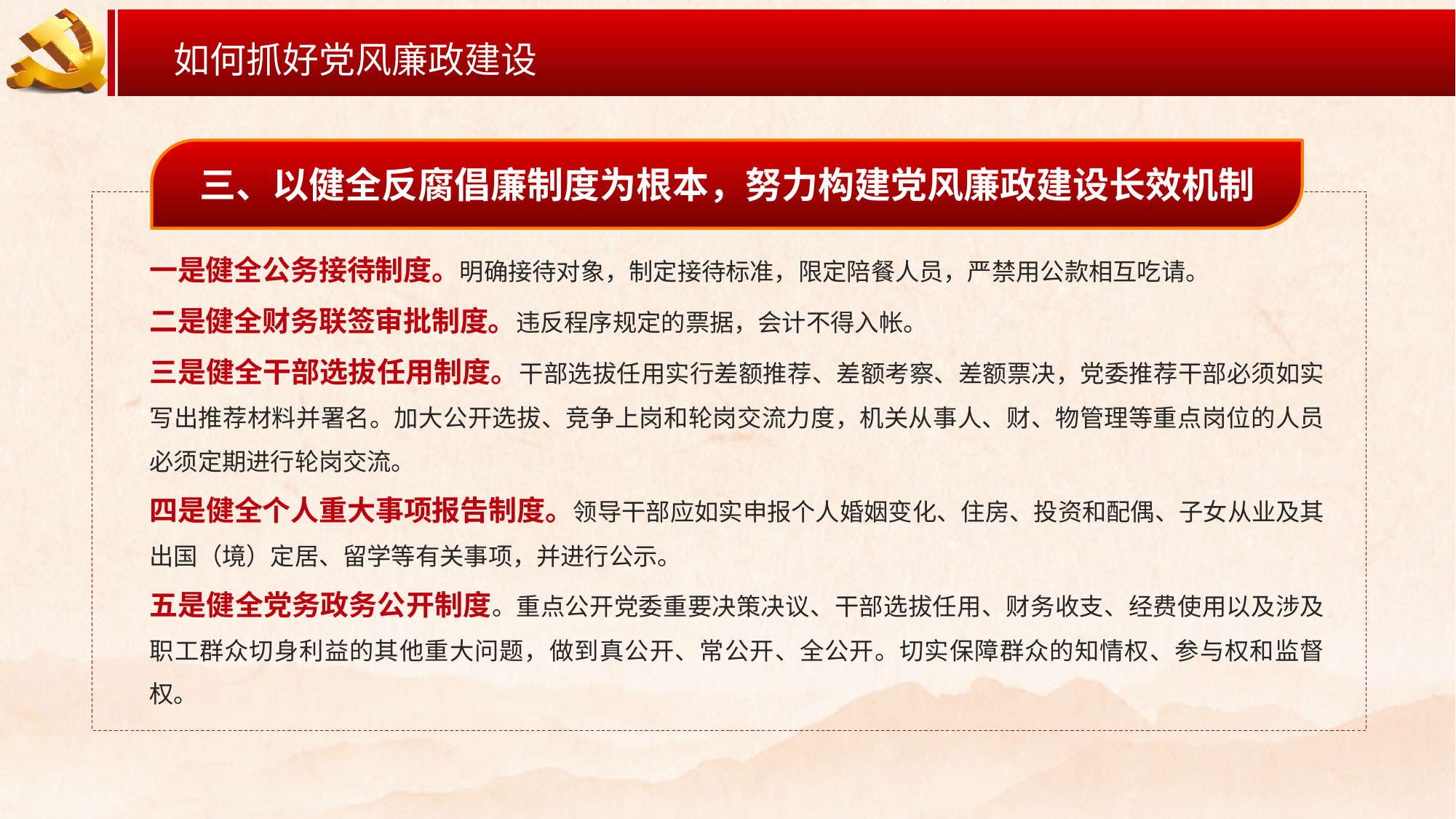

如何抓好党风廉政建设

三、以健全反腐倡廉制度为根本，努力构建党风廉政建设长效机制

一是健全公务接待制度。明确接待对象，制定接待标准，限定陪餐人员，严禁用公款相互吃请。
二是健全财务联签审批制度。违反程序规定的票据，会计不得入帐。
三是健全干部选拔任用制度。干部选拔任用实行差额推荐、差额考察、差额票决，党委推荐干部必须如实写出推荐材料并署名。加大公开选拔、竞争上岗和轮岗交流力度，机关从事人、财、物管理等重点岗位的人员必须定期进行轮岗交流。
四是健全个人重大事项报告制度。领导干部应如实申报个人婚姻变化、住房、投资和配偶、子女从业及其出国（境）定居、留学等有关事项，并进行公示。
五是健全党务政务公开制度。重点公开党委重要决策决议、干部选拔任用、财务收支、经费使用以及涉及职工群众切身利益的其他重大问题，做到真公开、常公开、全公开。切实保障群众的知情权、参与权和监督权。